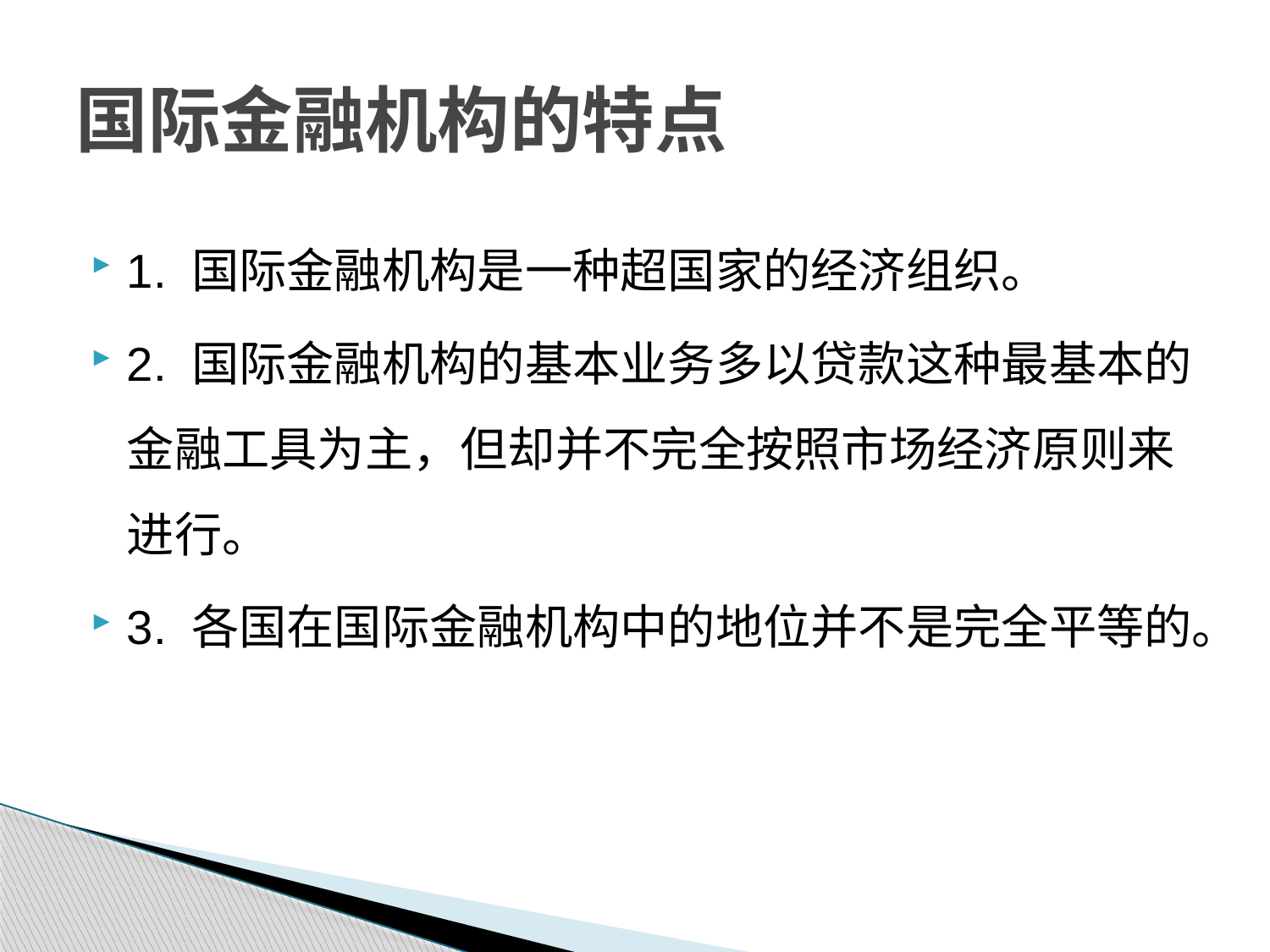

# 国际金融机构的特点
1. 国际金融机构是一种超国家的经济组织。
2. 国际金融机构的基本业务多以贷款这种最基本的金融工具为主，但却并不完全按照市场经济原则来进行。
3. 各国在国际金融机构中的地位并不是完全平等的。